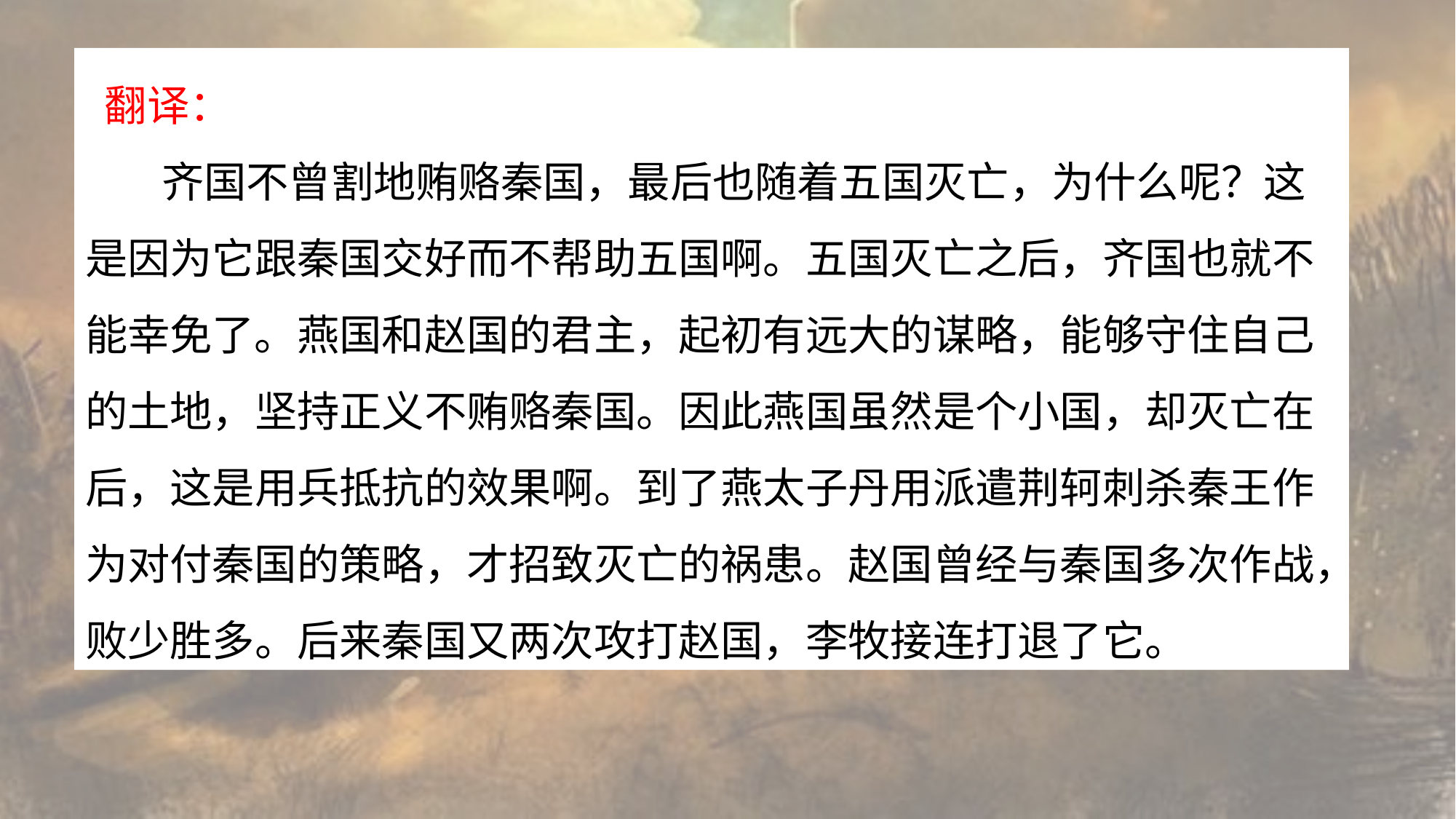

翻译：
       齐国不曾割地贿赂秦国，最后也随着五国灭亡，为什么呢？这是因为它跟秦国交好而不帮助五国啊。五国灭亡之后，齐国也就不能幸免了。燕国和赵国的君主，起初有远大的谋略，能够守住自己的土地，坚持正义不贿赂秦国。因此燕国虽然是个小国，却灭亡在后，这是用兵抵抗的效果啊。到了燕太子丹用派遣荆轲刺杀秦王作为对付秦国的策略，才招致灭亡的祸患。赵国曾经与秦国多次作战，败少胜多。后来秦国又两次攻打赵国，李牧接连打退了它。